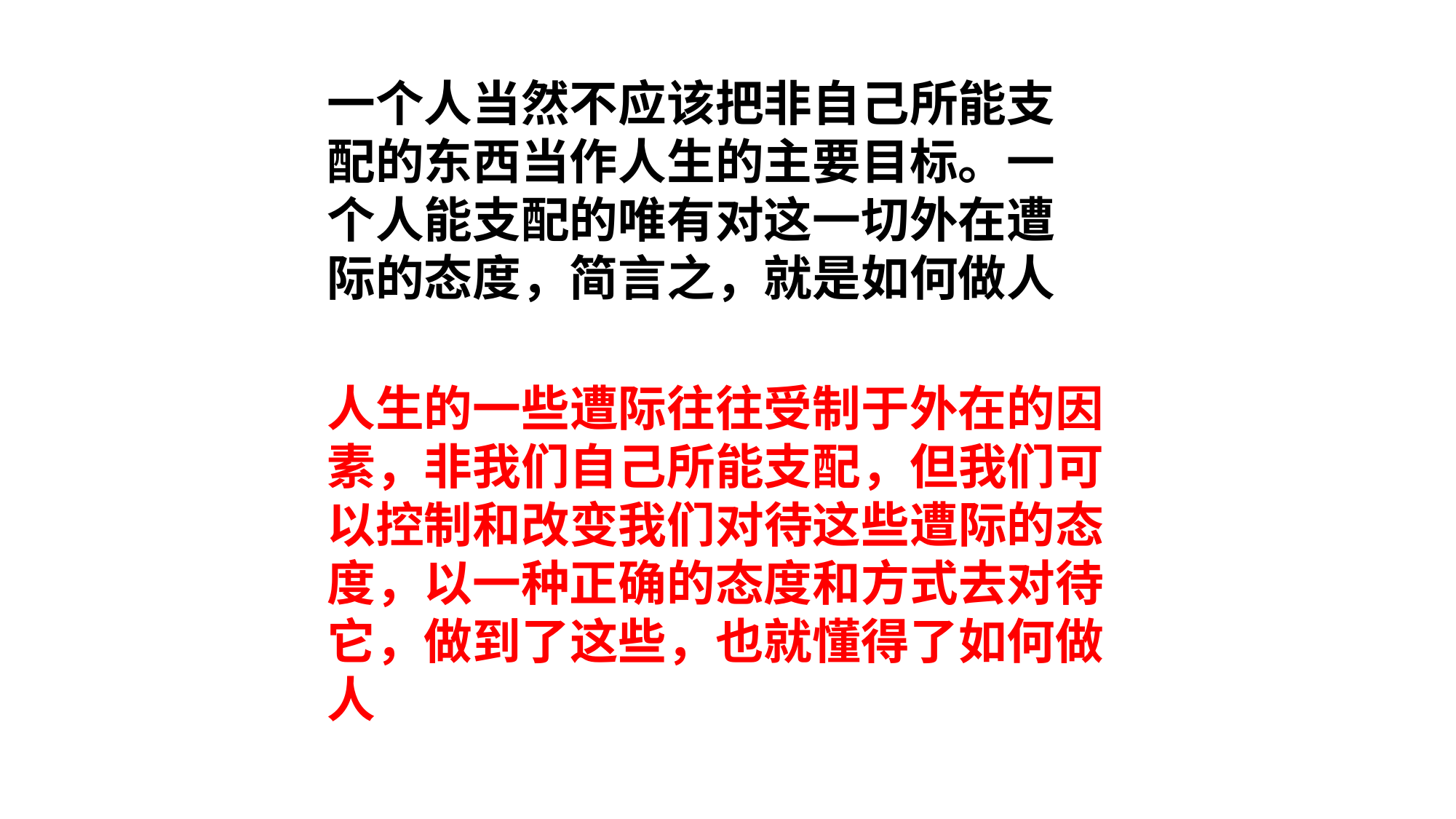

一个人当然不应该把非自己所能支配的东西当作人生的主要目标。一个人能支配的唯有对这一切外在遭际的态度，简言之，就是如何做人
人生的一些遭际往往受制于外在的因素，非我们自己所能支配，但我们可以控制和改变我们对待这些遭际的态度，以一种正确的态度和方式去对待它，做到了这些，也就懂得了如何做人